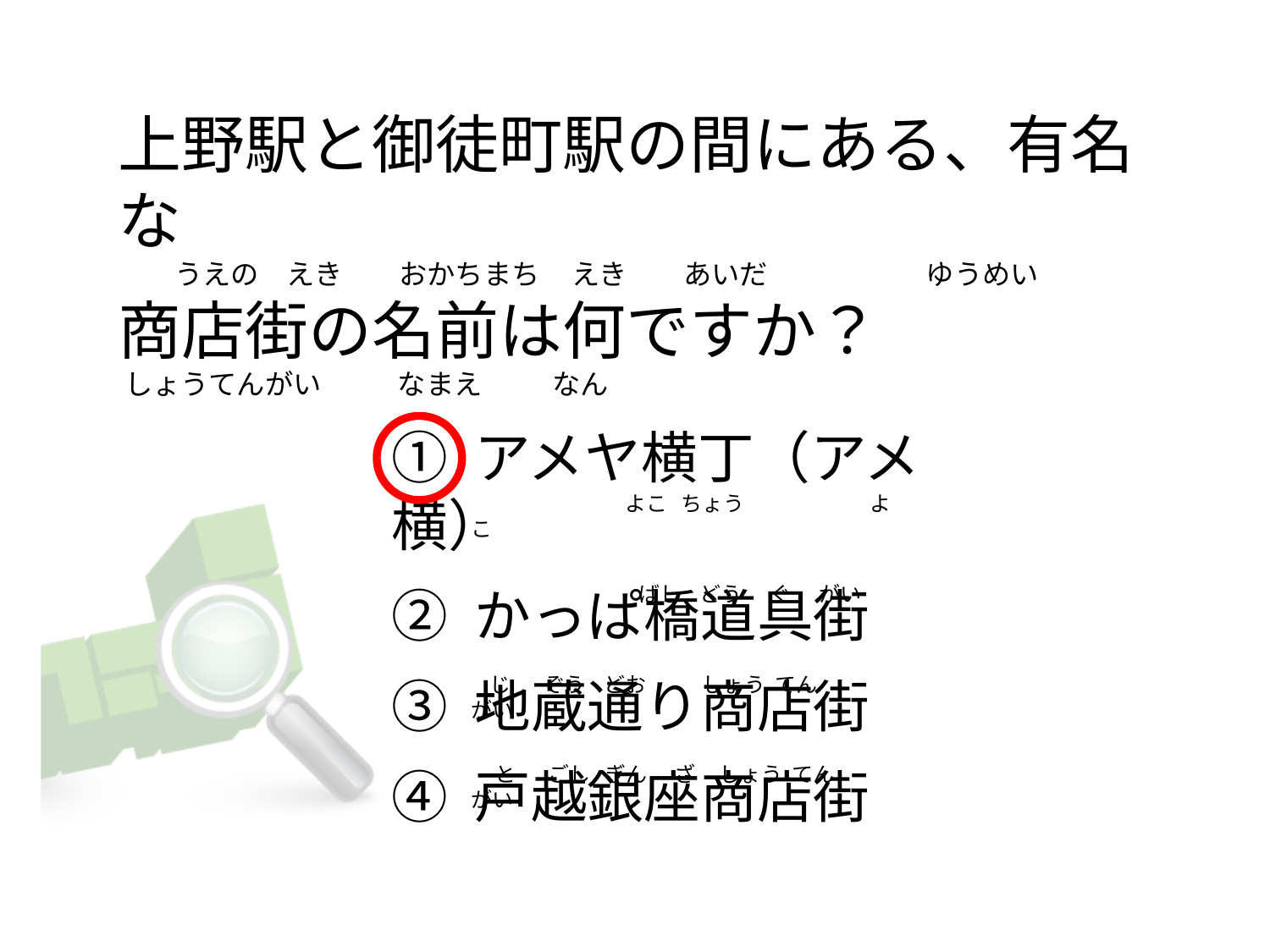

# 上野駅と御徒町駅の間にある、有名な 　　うえの　えき         おかちまち     えき         あいだ                         ゆうめい 商店街の名前は何ですか？  しょうてんがい            なまえ           なん

① アメヤ横丁（アメ横）
② かっぱ橋道具街
③ 地蔵通り商店街
④ 戸越銀座商店街
                                よこ   ちょう                           よこ
                                   ばし    どう      ぐ      がい
   じ       ぞう    どお            しょう  てん    がい
    と       ごし   ぎん      ざ     しょう  てん    がい